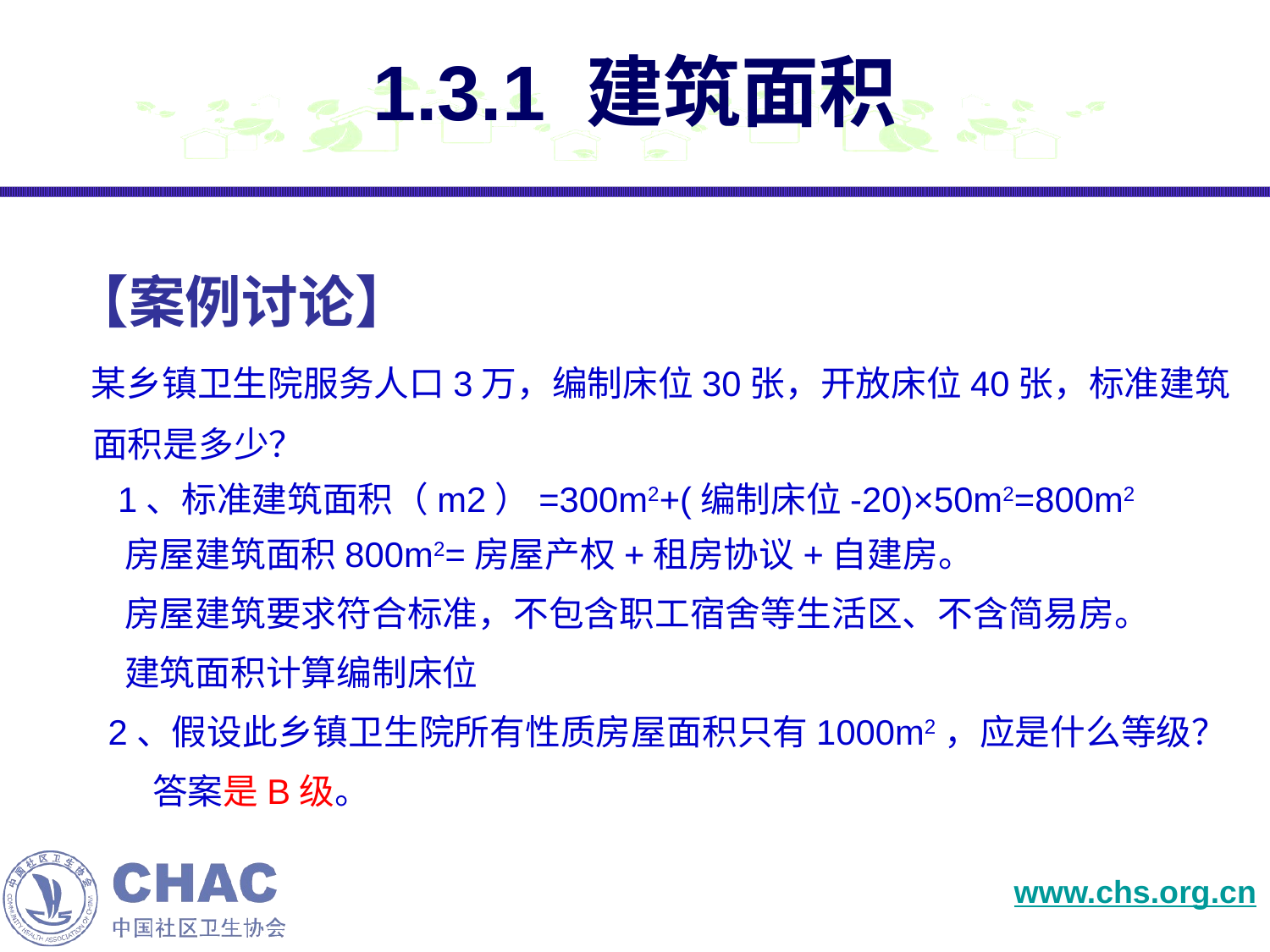

# 1.3.1 建筑面积
 【案例讨论】
   某乡镇卫生院服务人口3万，编制床位30张，开放床位40张，标准建筑
    面积是多少？
 1、标准建筑面积（m2）=300m2+(编制床位-20)×50m2=800m2
 房屋建筑面积800m2=房屋产权+租房协议+自建房。
 房屋建筑要求符合标准，不包含职工宿舍等生活区、不含简易房。
 建筑面积计算编制床位
2、假设此乡镇卫生院所有性质房屋面积只有1000m2，应是什么等级？
     答案是B级。